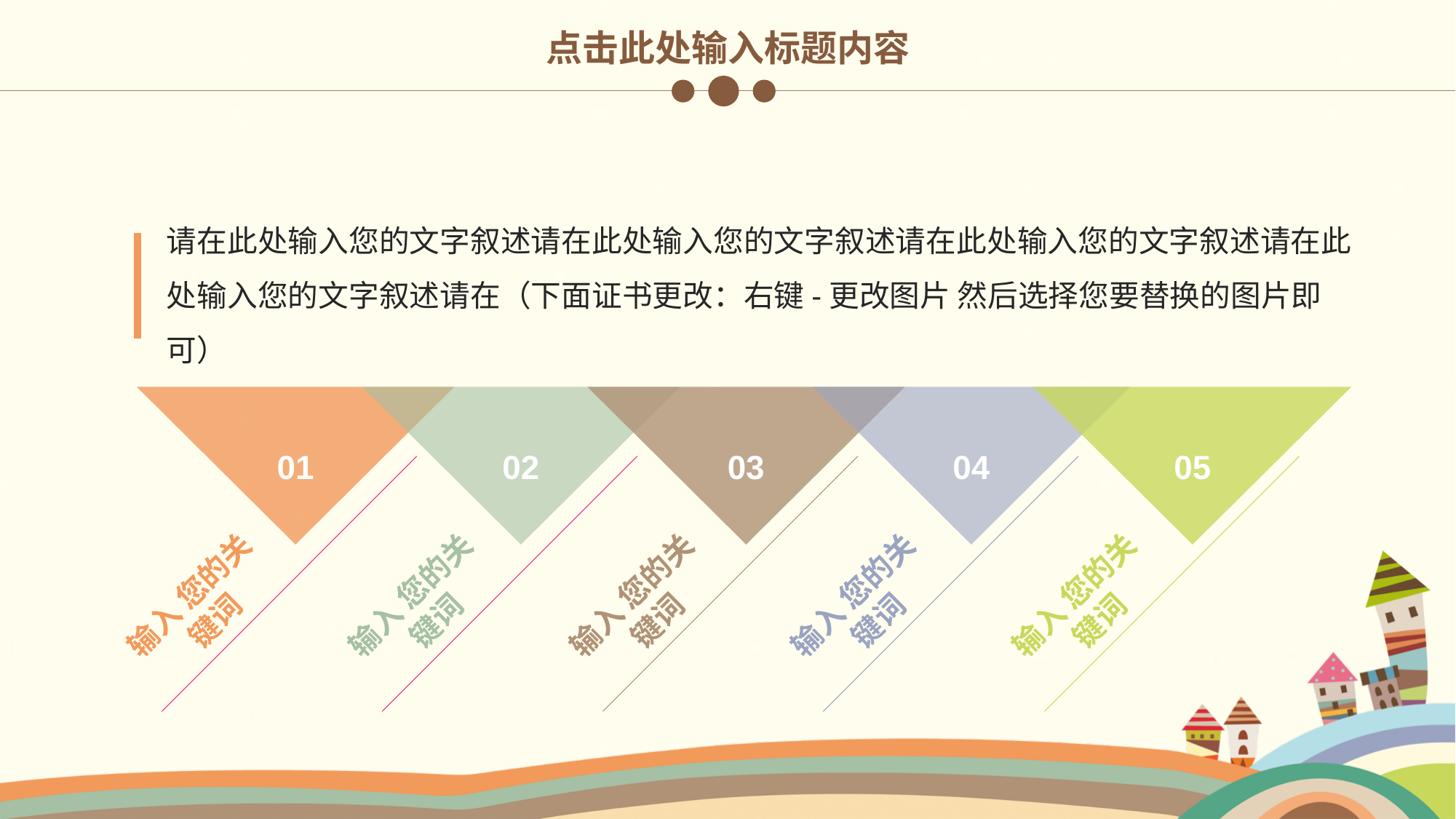

点击此处输入标题内容
请在此处输入您的文字叙述请在此处输入您的文字叙述请在此处输入您的文字叙述请在此处输入您的文字叙述请在（下面证书更改：右键-更改图片 然后选择您要替换的图片即可）
01
02
03
04
05
输入 您的关键词
输入 您的关键词
输入 您的关键词
输入 您的关键词
输入 您的关键词